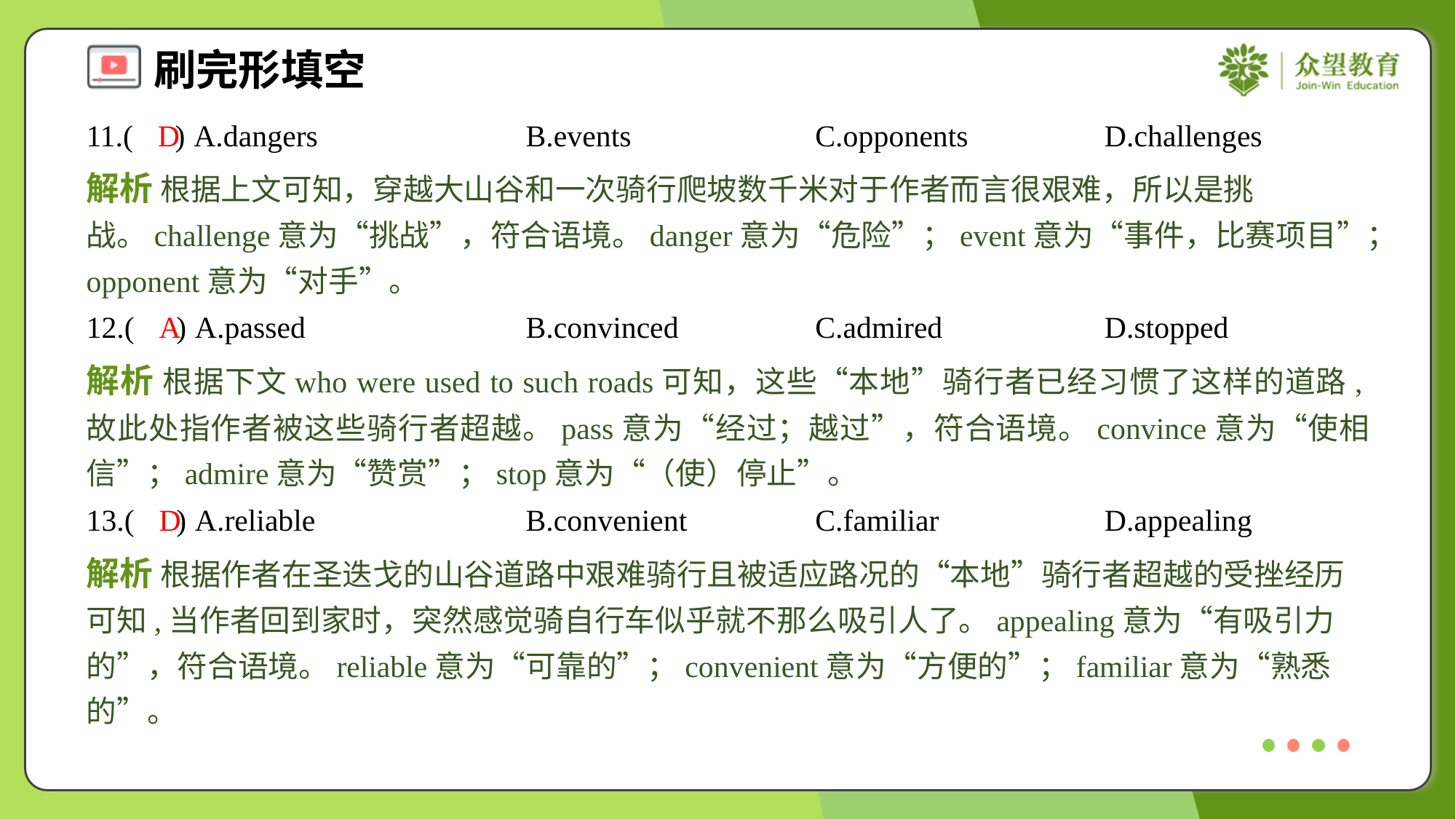

11.(     ) A.dangers	B.events	C.opponents	D.challenges
D
解析 根据上文可知，穿越大山谷和一次骑行爬坡数千米对于作者而言很艰难，所以是挑战。challenge意为“挑战”，符合语境。danger意为“危险”；event意为“事件，比赛项目”；opponent意为“对手”。
12.(     ) A.passed	B.convinced	C.admired	D.stopped
A
解析 根据下文who were used to such roads可知，这些“本地”骑行者已经习惯了这样的道路,故此处指作者被这些骑行者超越。pass意为“经过；越过”，符合语境。convince意为“使相信”；admire意为“赞赏”；stop意为“（使）停止”。
13.(     ) A.reliable	B.convenient	C.familiar	D.appealing
D
解析 根据作者在圣迭戈的山谷道路中艰难骑行且被适应路况的“本地”骑行者超越的受挫经历可知,当作者回到家时，突然感觉骑自行车似乎就不那么吸引人了。appealing意为“有吸引力的”，符合语境。reliable意为“可靠的”；convenient意为“方便的”；familiar意为“熟悉的”。